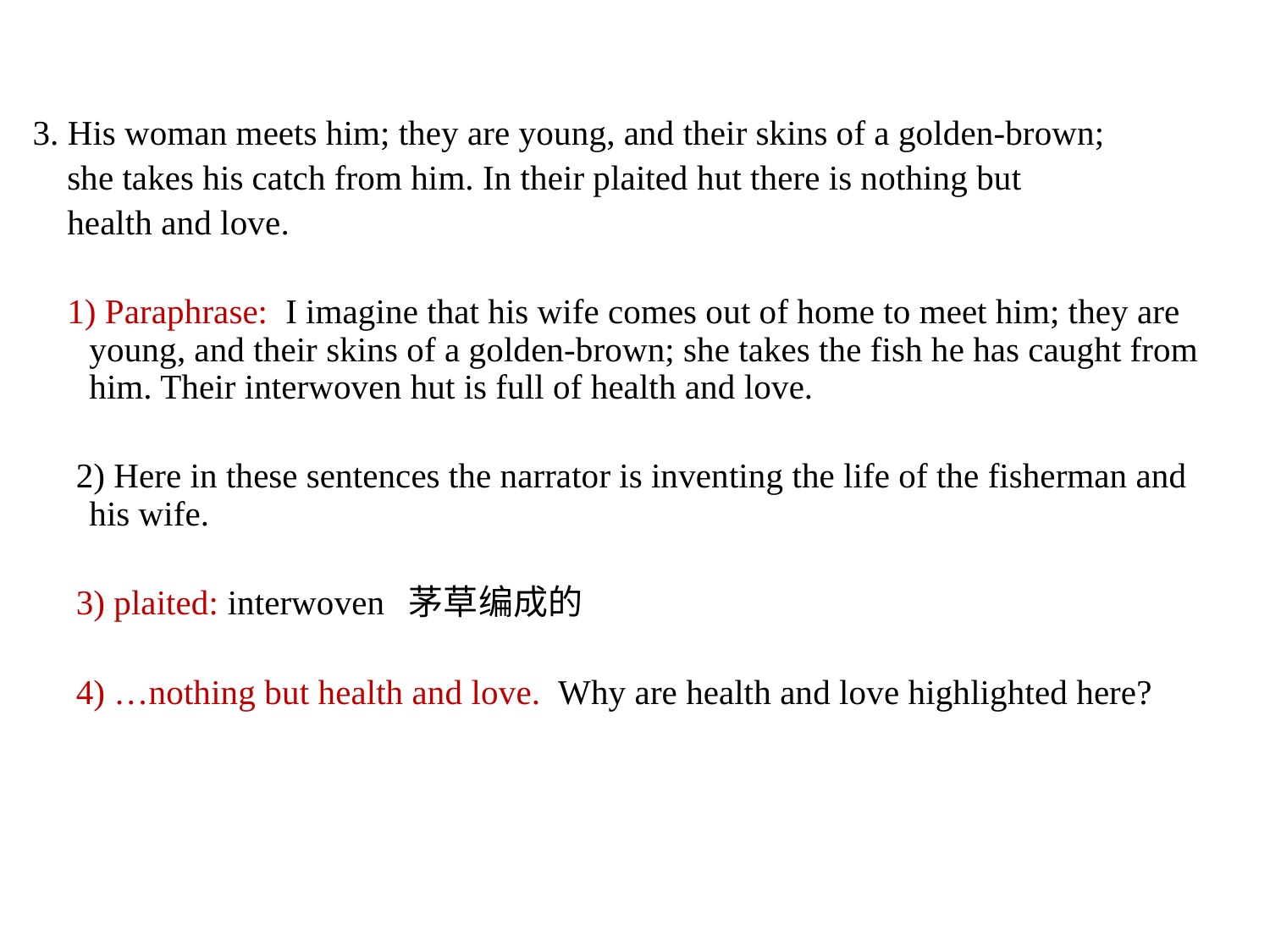

3. His woman meets him; they are young, and their skins of a golden-brown;
    she takes his catch from him. In their plaited hut there is nothing but
    health and love.

    1) Paraphrase:  I imagine that his wife comes out of home to meet him; they are young, and their skins of a golden-brown; she takes the fish he has caught from  him. Their interwoven hut is full of health and love.

     2) Here in these sentences the narrator is inventing the life of the fisherman and his wife.

     3) plaited: interwoven  茅草编成的

     4) …nothing but health and love.  Why are health and love highlighted here?